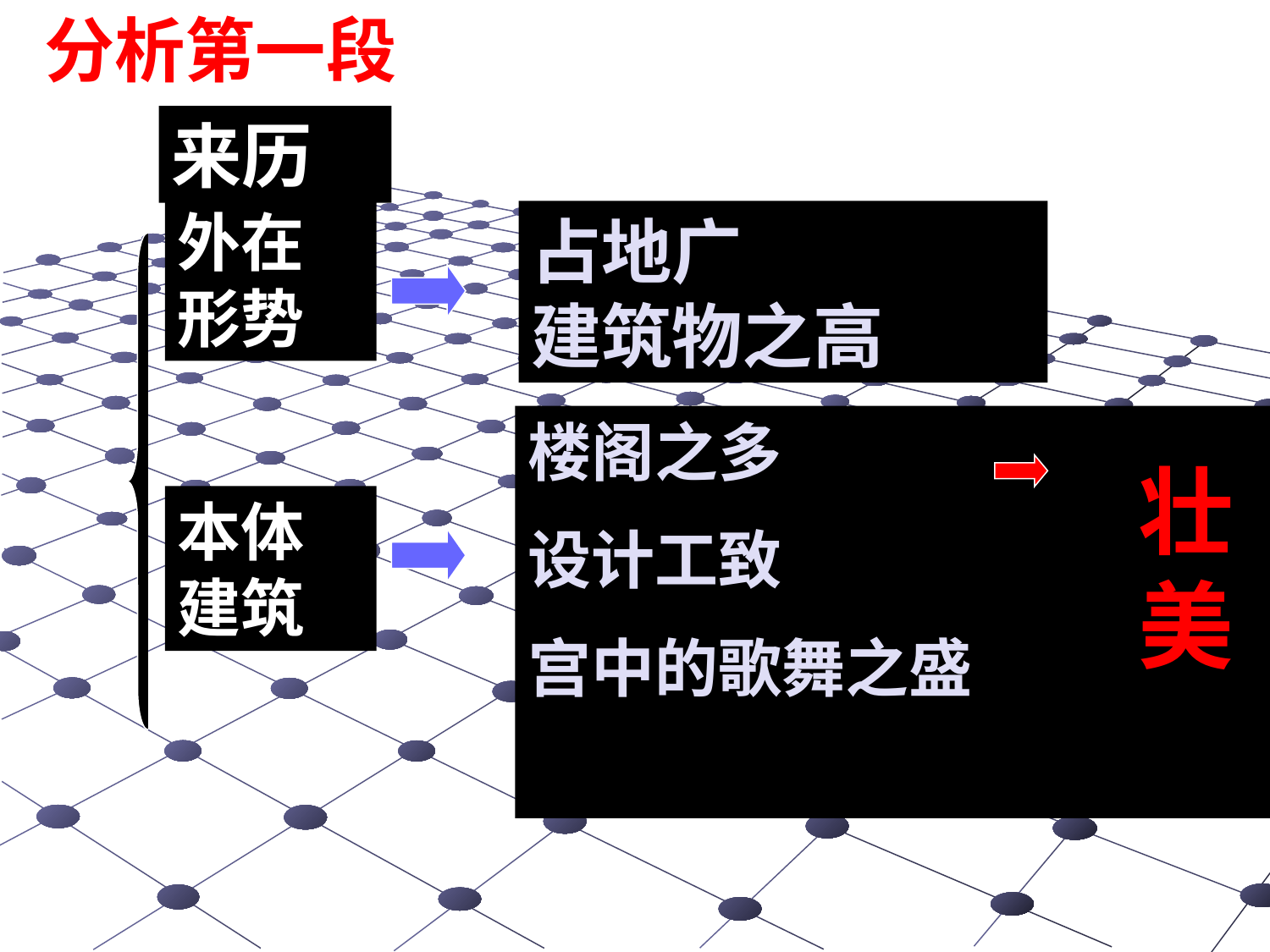

分析第一段
来历
外在形势
占地广
建筑物之高

楼阁之多
设计工致
宫中的歌舞之盛

壮
美

本体建筑